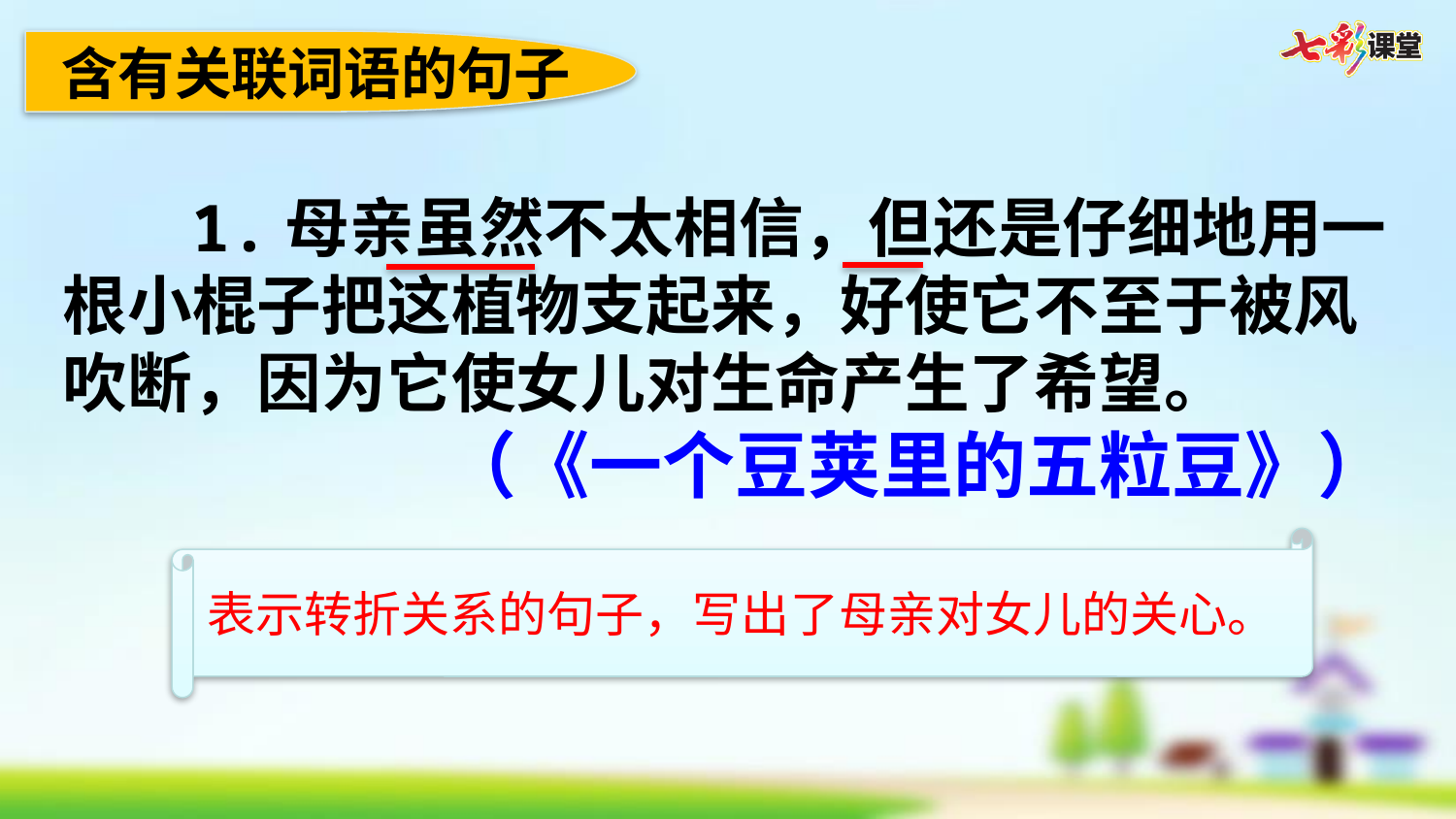

含有关联词语的句子
1.母亲虽然不太相信，但还是仔细地用一根小棍子把这植物支起来，好使它不至于被风吹断，因为它使女儿对生命产生了希望。
 （《一个豆荚里的五粒豆》）
表示转折关系的句子，写出了母亲对女儿的关心。